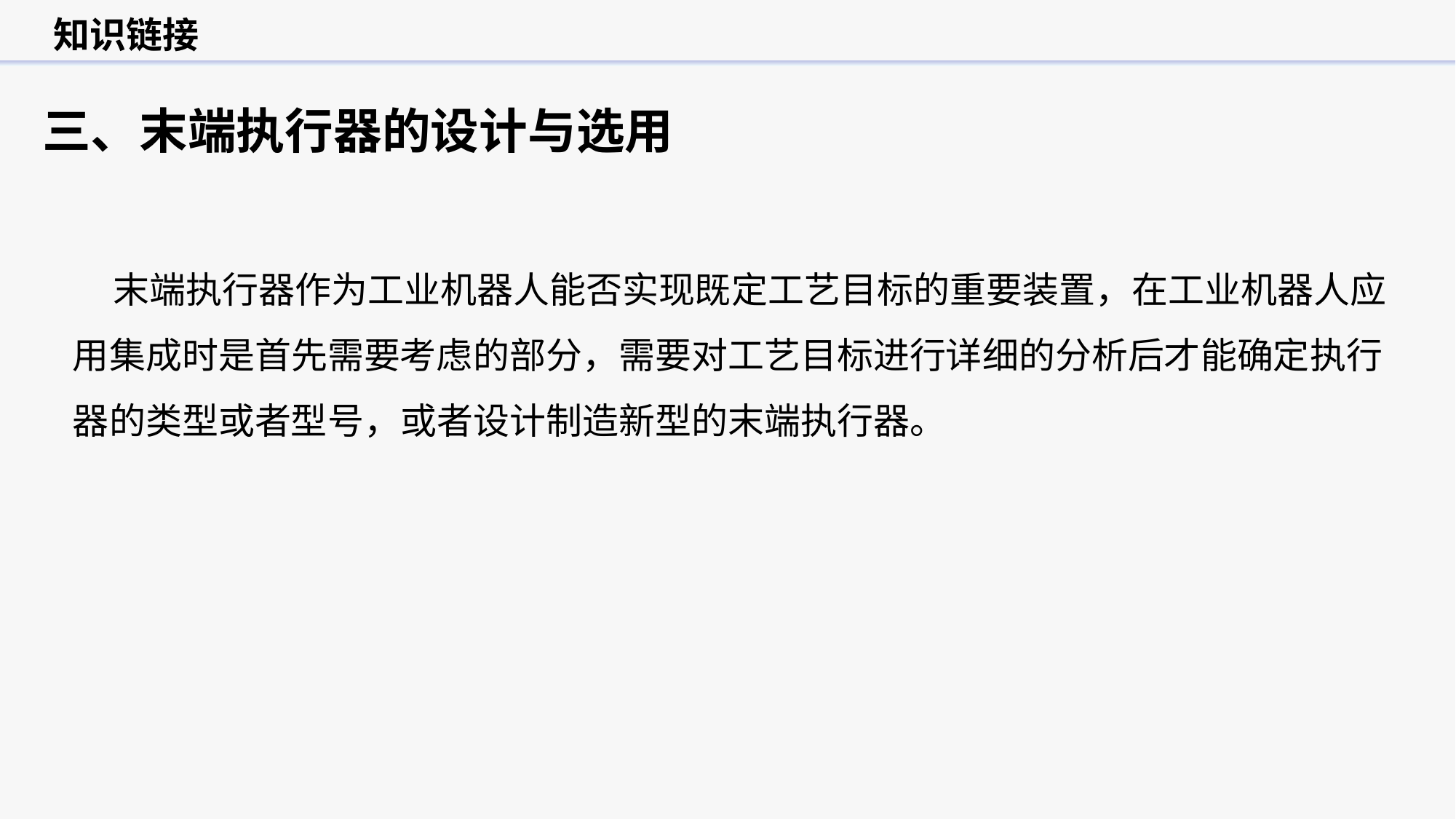

知识链接

三、末端执行器的设计与选用
    末端执行器作为工业机器人能否实现既定工艺目标的重要装置，在工业机器人应用集成时是首先需要考虑的部分，需要对工艺目标进行详细的分析后才能确定执行器的类型或者型号，或者设计制造新型的末端执行器。